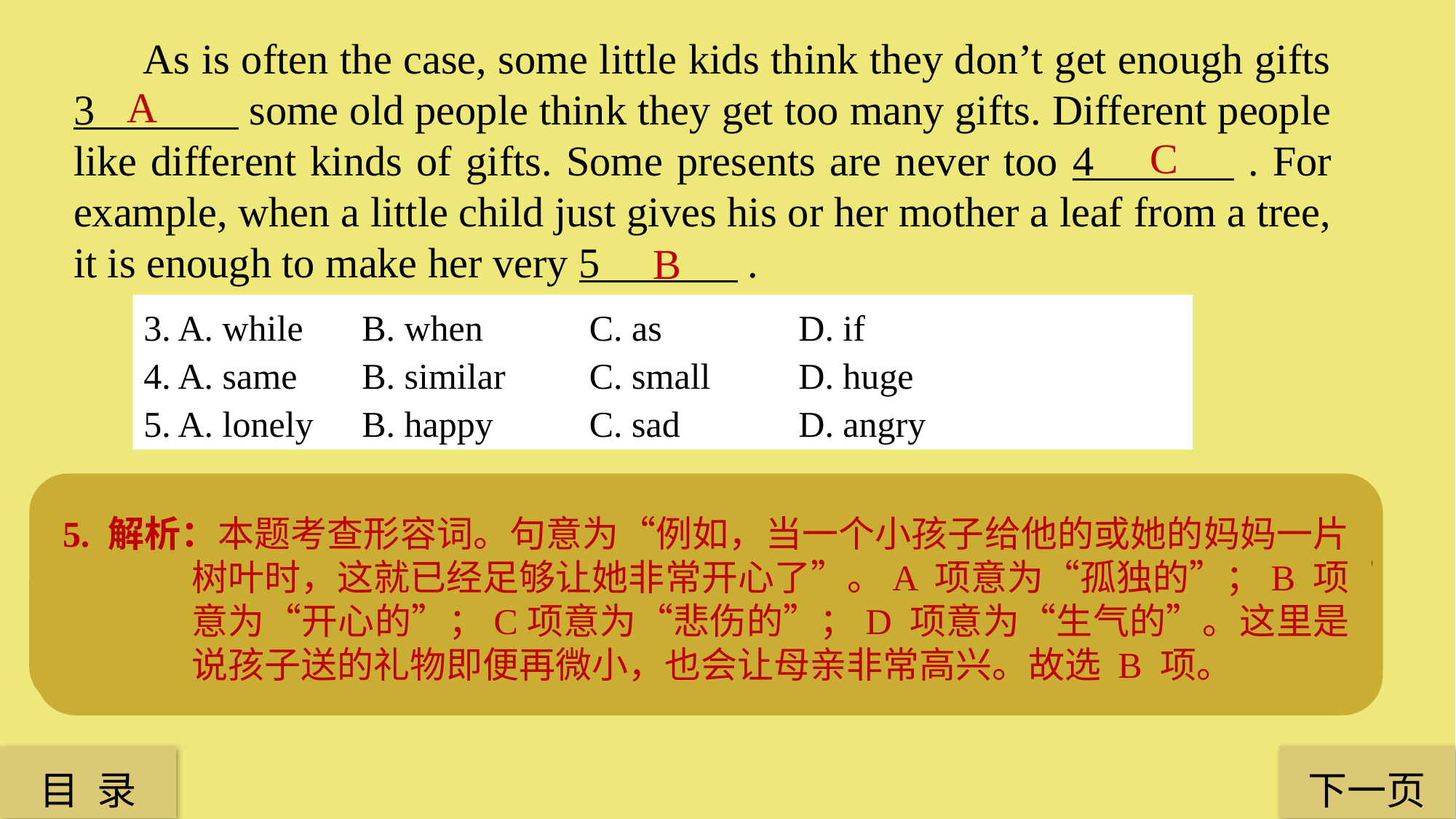

As is often the case, some little kids think they don’t get enough gifts 3              some old people think they get too many gifts. Different people like different kinds of gifts. Some presents are never too 4           . For example, when a little child just gives his or her mother a leaf from a tree, it is enough to make her very 5              .
A
C
B
3. A. while 	B. when 	 C. as 		D. if
4. A. same 	B. similar 	 C. small 	D. huge
5. A. lonely 	B. happy	 C. sad 	D. angry
3. 解析：本题考查连词。句意为“通常的情况是，一些小孩子认为他们没有获得足够的礼物，然而一些老人却认为他们得到的礼物太多了”。A 项意为“然而”，放句首表对比；B 项意为“当……时候”；C 项意为“由于，正如，按照，当……时候等”；D 项意为“如果，是否”。联系前后小孩和老人的想法可知是转折关系，用表“然而”的 while，故选 A 项。
4. 解析：本题考查形容词。句意为“一些礼物从来不会太小”。A 项意为“一样的”；B 项意为“相似的”；C 项意为“小的”；D 项意为“巨大的”。联系后半句“when a little child just gives his or her mother a leaf from a tree”（当一个小孩子给他的或她的妈妈一片树叶）的描述，可知有一些礼物永远不会太小。故选 C 项。
5. 解析：本题考查形容词。句意为“例如，当一个小孩子给他的或她的妈妈一片树叶时，这就已经足够让她非常开心了”。A 项意为“孤独的”；B 项意为“开心的”；C项意为“悲伤的”；D 项意为“生气的”。这里是说孩子送的礼物即便再微小，也会让母亲非常高兴。故选 B 项。